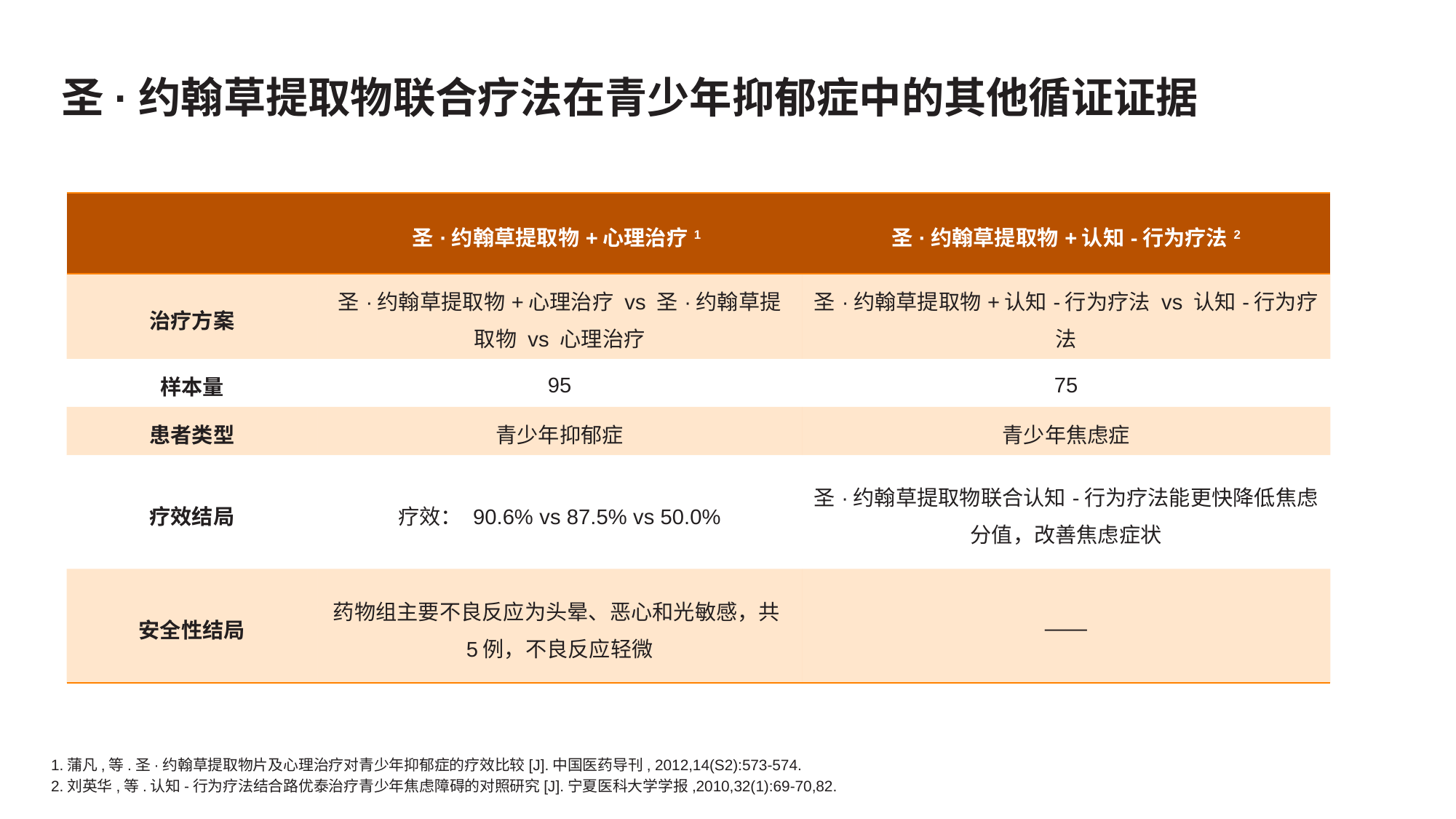

# 圣·约翰草提取物联合疗法在青少年抑郁症中的其他循证证据
|  | 圣·约翰草提取物+心理治疗1 | 圣·约翰草提取物+认知-行为疗法2 |
| --- | --- | --- |
| 治疗方案 | 圣·约翰草提取物+心理治疗 vs 圣·约翰草提取物 vs 心理治疗 | 圣·约翰草提取物+认知-行为疗法 vs 认知-行为疗法 |
| 样本量 | 95 | 75 |
| 患者类型 | 青少年抑郁症 | 青少年焦虑症 |
| 疗效结局 | 疗效： 90.6% vs 87.5% vs 50.0% | 圣·约翰草提取物联合认知-行为疗法能更快降低焦虑分值，改善焦虑症状 |
| 安全性结局 | 药物组主要不良反应为头晕、恶心和光敏感，共5例，不良反应轻微 | —— |
1.蒲凡,等.圣·约翰草提取物片及心理治疗对青少年抑郁症的疗效比较[J].中国医药导刊, 2012,14(S2):573-574.
2.刘英华,等.认知-行为疗法结合路优泰治疗青少年焦虑障碍的对照研究[J].宁夏医科大学学报,2010,32(1):69-70,82.